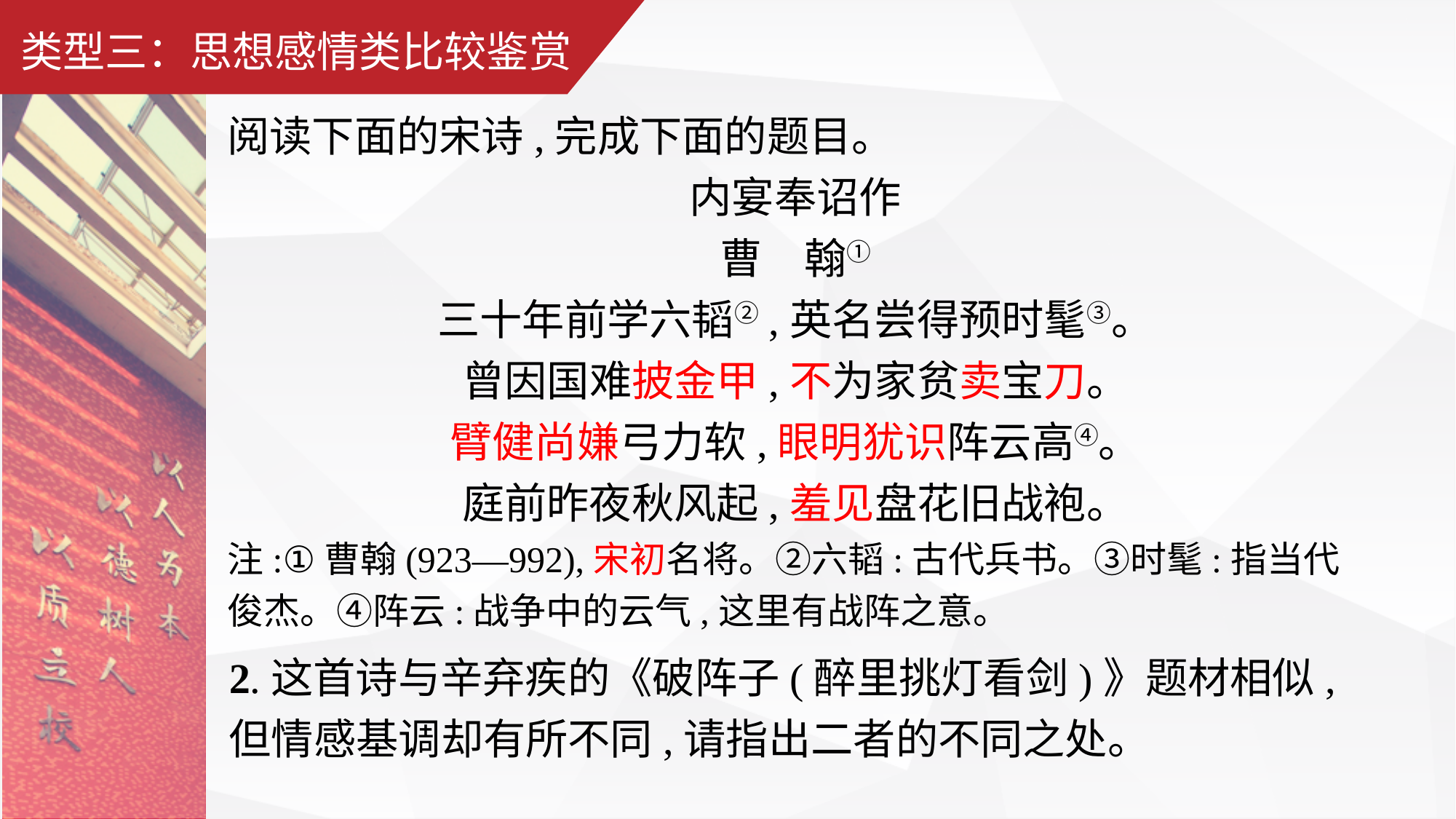

类型三：思想感情类比较鉴赏
阅读下面的宋诗,完成下面的题目。
内宴奉诏作
曹　翰①
三十年前学六韬②,英名尝得预时髦③。
曾因国难披金甲,不为家贫卖宝刀。
臂健尚嫌弓力软,眼明犹识阵云高④。
庭前昨夜秋风起,羞见盘花旧战袍。
注:①曹翰(923—992),宋初名将。②六韬:古代兵书。③时髦:指当代俊杰。④阵云:战争中的云气,这里有战阵之意。
2.这首诗与辛弃疾的《破阵子(醉里挑灯看剑)》题材相似,但情感基调却有所不同,请指出二者的不同之处。